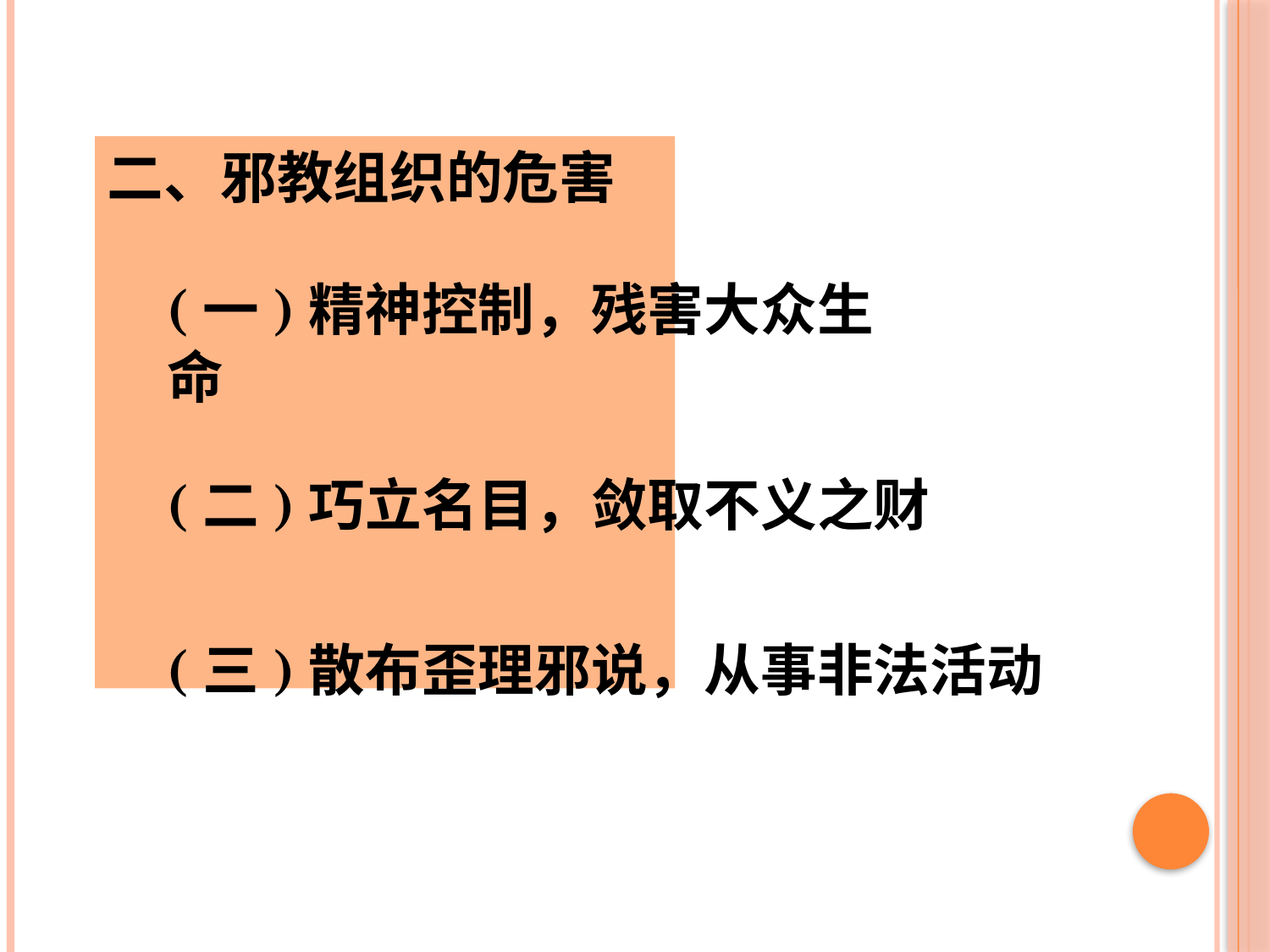

二、邪教组织的危害
(一)精神控制，残害大众生命
(二)巧立名目，敛取不义之财
(三)散布歪理邪说，从事非法活动